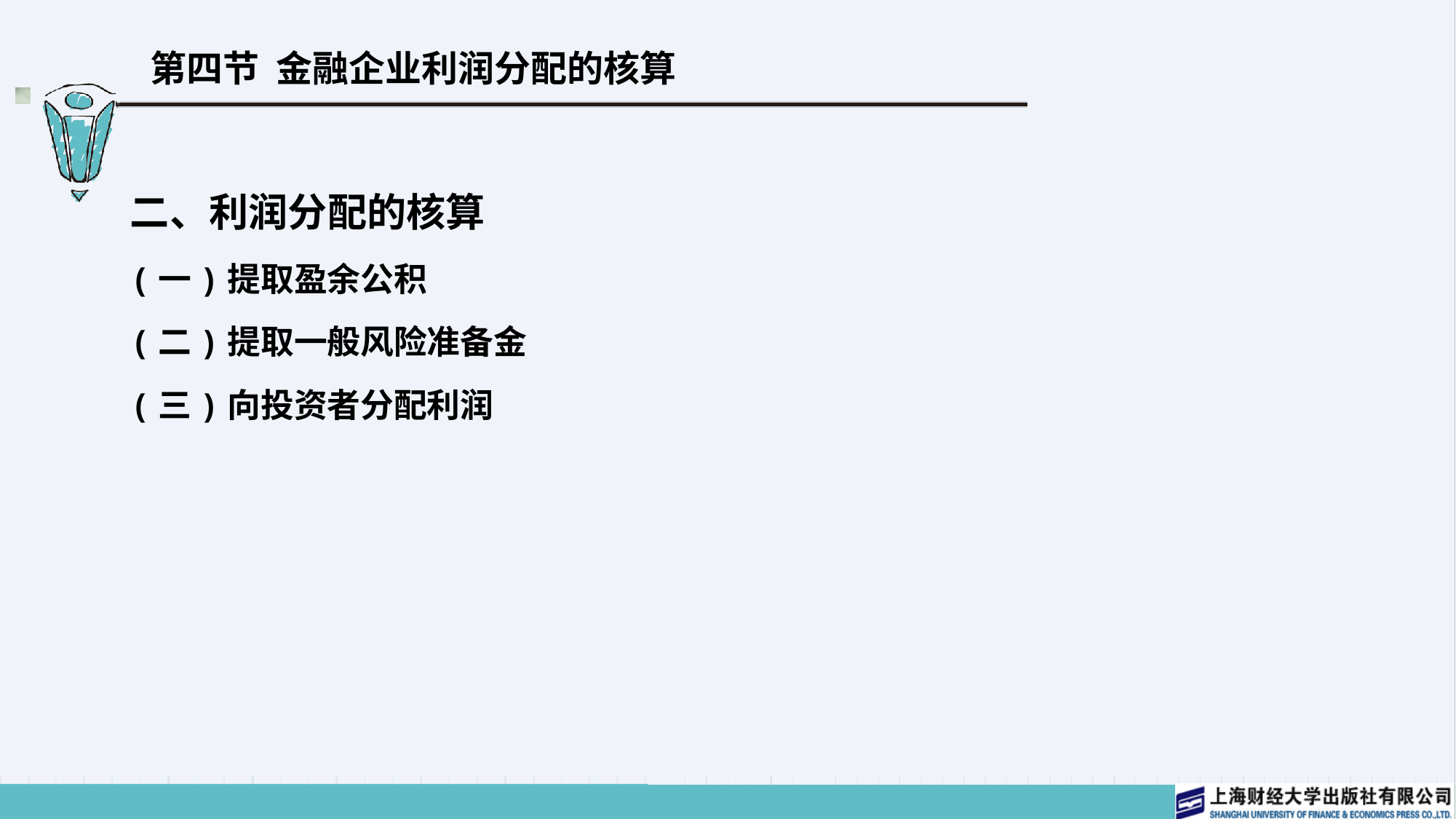

# 第四节  金融企业利润分配的核算
二、利润分配的核算
(一)提取盈余公积
(二)提取一般风险准备金
(三)向投资者分配利润